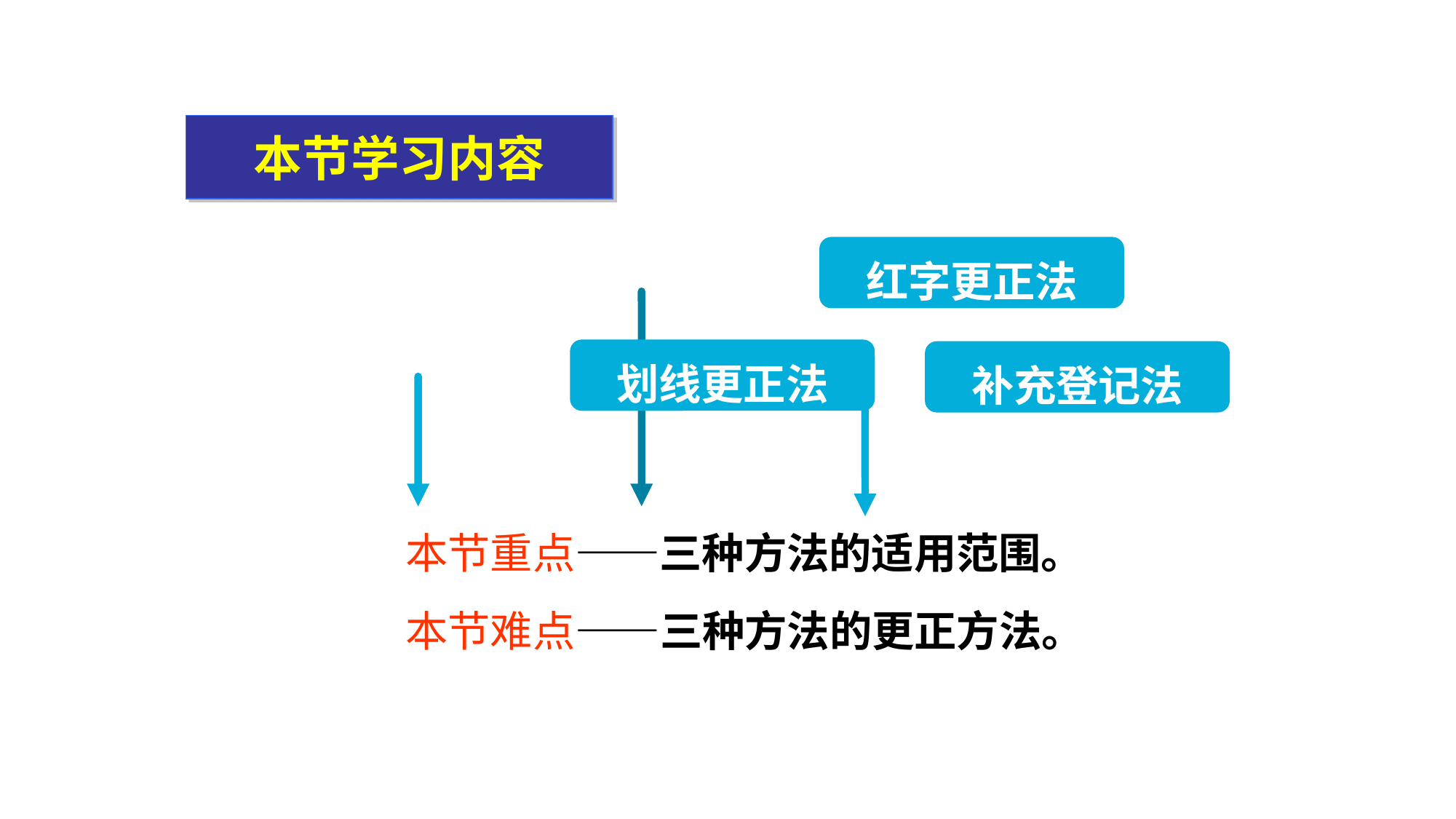

本节学习内容

红字更正法

划线更正法
补充登记法

 本节重点——三种方法的适用范围。
 本节难点——三种方法的更正方法。
5